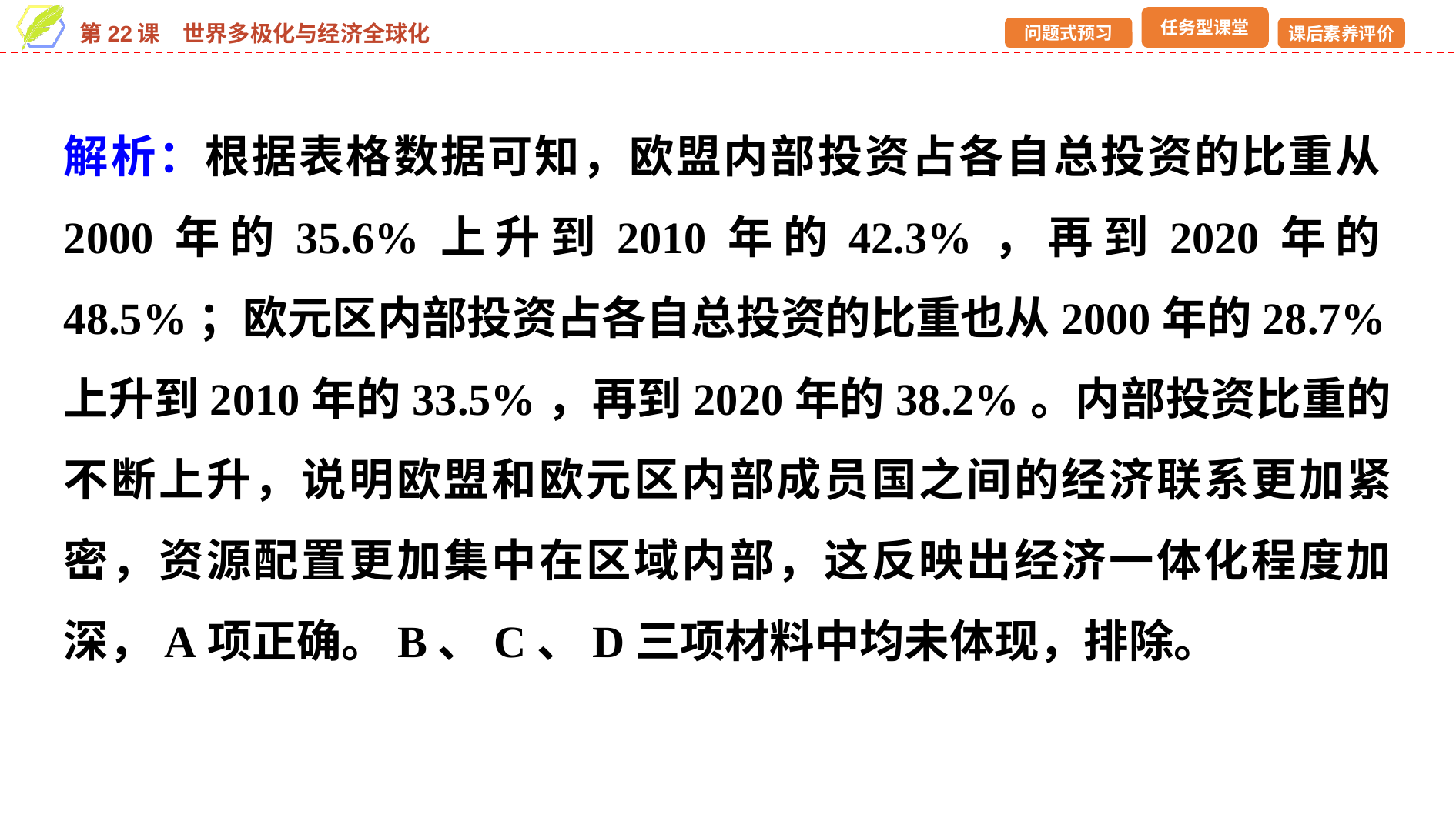

解析：根据表格数据可知，欧盟内部投资占各自总投资的比重从2000年的35.6%上升到2010年的42.3%，再到2020年的48.5%；欧元区内部投资占各自总投资的比重也从2000年的28.7%上升到2010年的33.5%，再到2020年的38.2%。内部投资比重的不断上升，说明欧盟和欧元区内部成员国之间的经济联系更加紧密，资源配置更加集中在区域内部，这反映出经济一体化程度加深，A项正确。B、C、D三项材料中均未体现，排除。